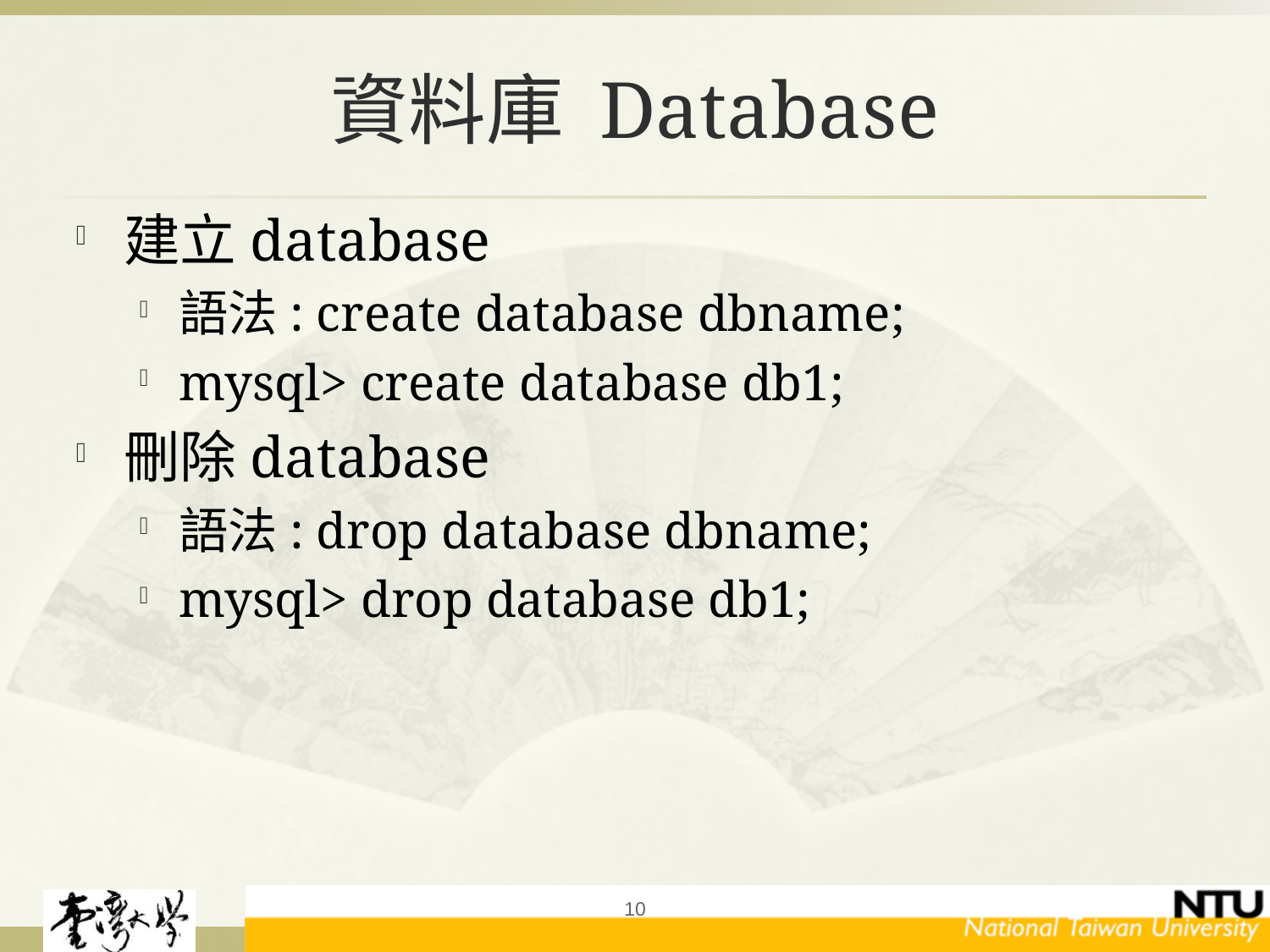

# 資料庫 Database
建立database
語法: create database dbname;
mysql> create database db1;
刪除database
語法: drop database dbname;
mysql> drop database db1;

10